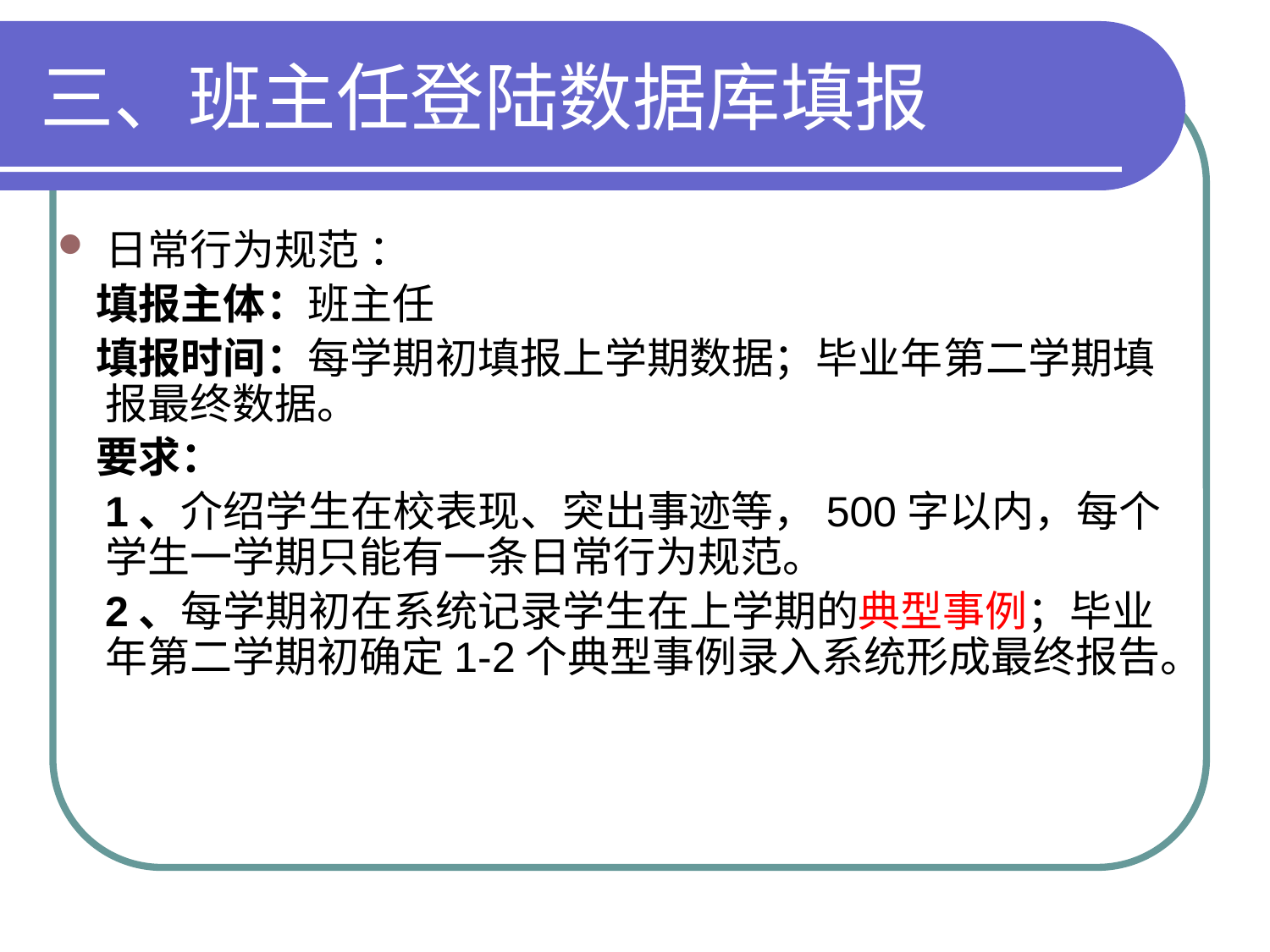

# 三、班主任登陆数据库填报
日常行为规范 ：
   填报主体：班主任
   填报时间：每学期初填报上学期数据；毕业年第二学期填报最终数据。
   要求：
    1、介绍学生在校表现、突出事迹等，500字以内，每个学生一学期只能有一条日常行为规范。
    2、每学期初在系统记录学生在上学期的典型事例；毕业年第二学期初确定1-2个典型事例录入系统形成最终报告。